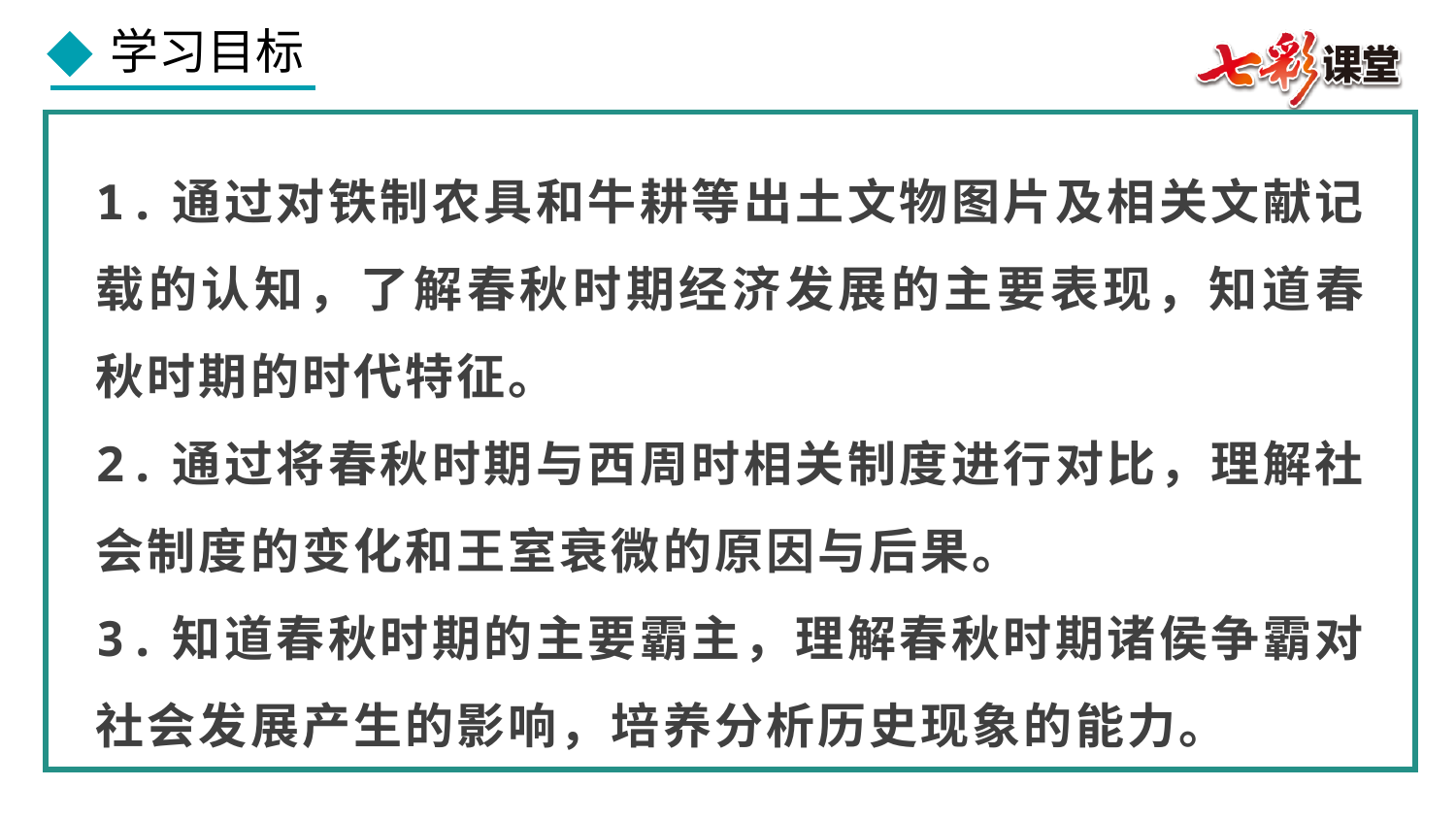

1.通过对铁制农具和牛耕等出土文物图片及相关文献记载的认知，了解春秋时期经济发展的主要表现，知道春秋时期的时代特征。
2.通过将春秋时期与西周时相关制度进行对比，理解社会制度的变化和王室衰微的原因与后果。
3.知道春秋时期的主要霸主，理解春秋时期诸侯争霸对社会发展产生的影响，培养分析历史现象的能力。